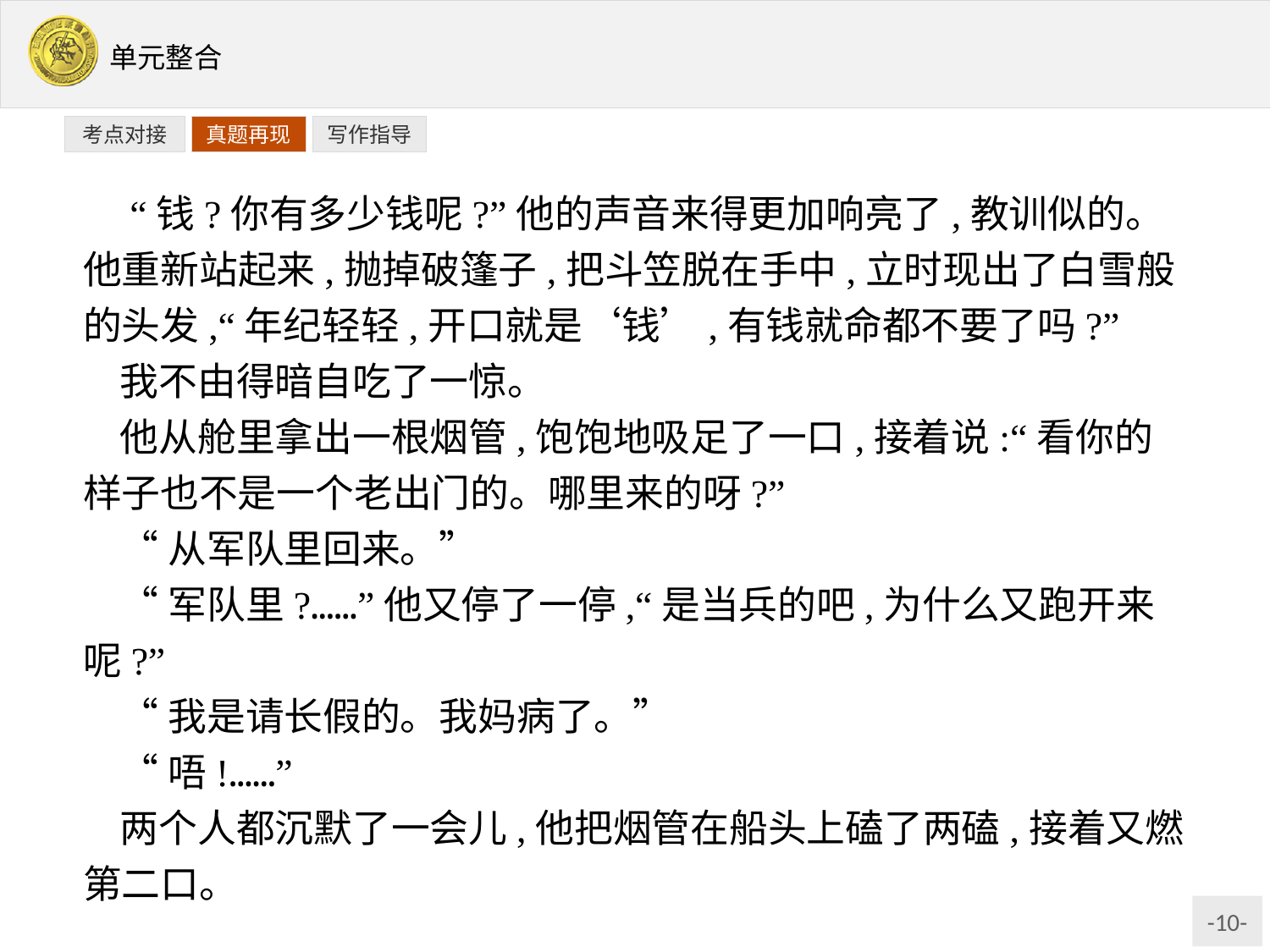

写作指导
考点对接
真题再现
 “钱?你有多少钱呢?”他的声音来得更加响亮了,教训似的。他重新站起来,抛掉破篷子,把斗笠脱在手中,立时现出了白雪般的头发,“年纪轻轻,开口就是‘钱’,有钱就命都不要了吗?”
我不由得暗自吃了一惊。
他从舱里拿出一根烟管,饱饱地吸足了一口,接着说:“看你的样子也不是一个老出门的。哪里来的呀?”
“从军队里回来。”
“军队里?……”他又停了一停,“是当兵的吧,为什么又跑开来呢?”
“我是请长假的。我妈病了。”
“唔!……”
两个人都沉默了一会儿,他把烟管在船头上磕了两磕,接着又燃第二口。